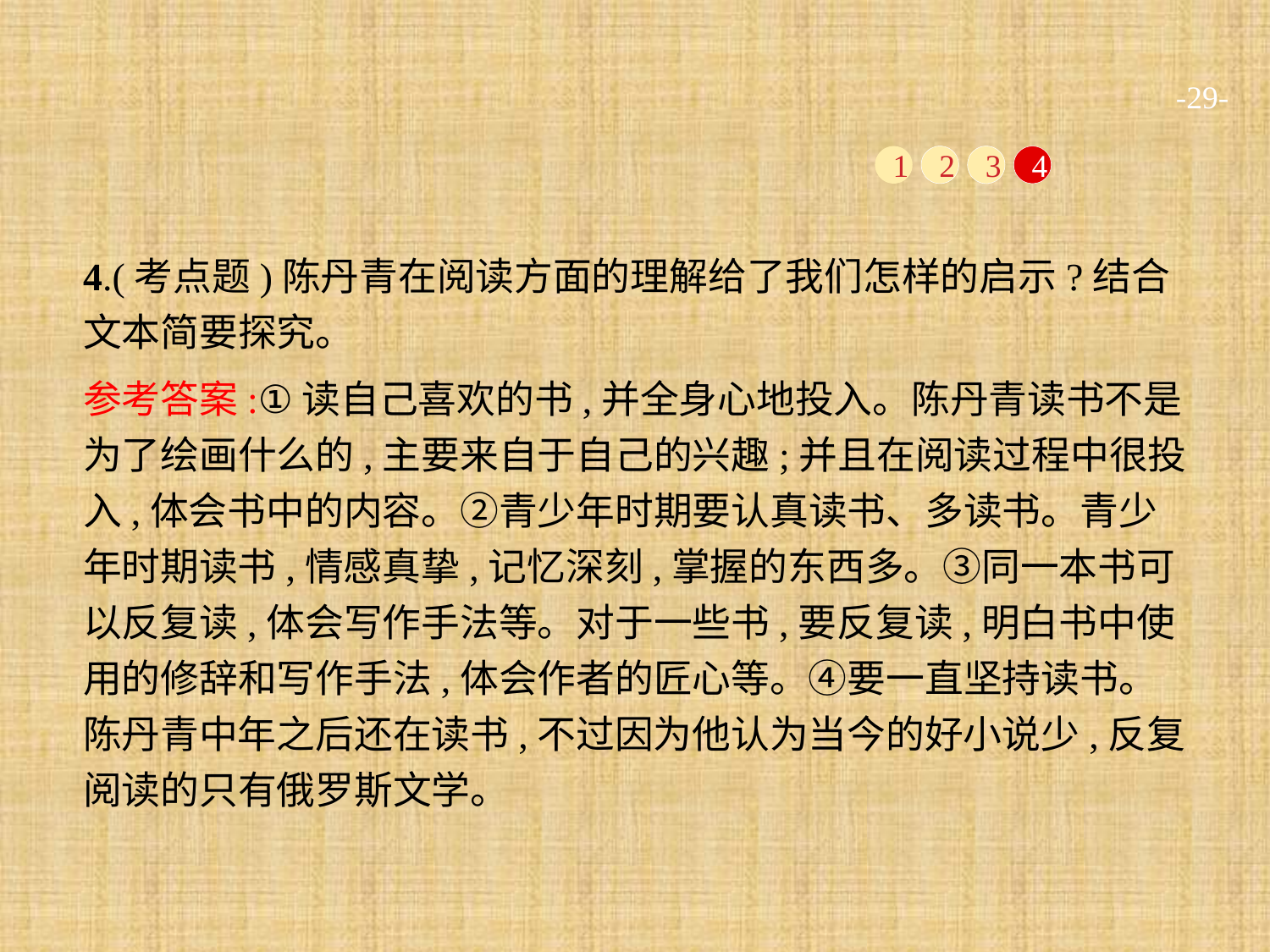

-29-
1
2
3
4
4.(考点题)陈丹青在阅读方面的理解给了我们怎样的启示?结合文本简要探究。
参考答案:①读自己喜欢的书,并全身心地投入。陈丹青读书不是为了绘画什么的,主要来自于自己的兴趣;并且在阅读过程中很投入,体会书中的内容。②青少年时期要认真读书、多读书。青少年时期读书,情感真挚,记忆深刻,掌握的东西多。③同一本书可以反复读,体会写作手法等。对于一些书,要反复读,明白书中使用的修辞和写作手法,体会作者的匠心等。④要一直坚持读书。陈丹青中年之后还在读书,不过因为他认为当今的好小说少,反复阅读的只有俄罗斯文学。